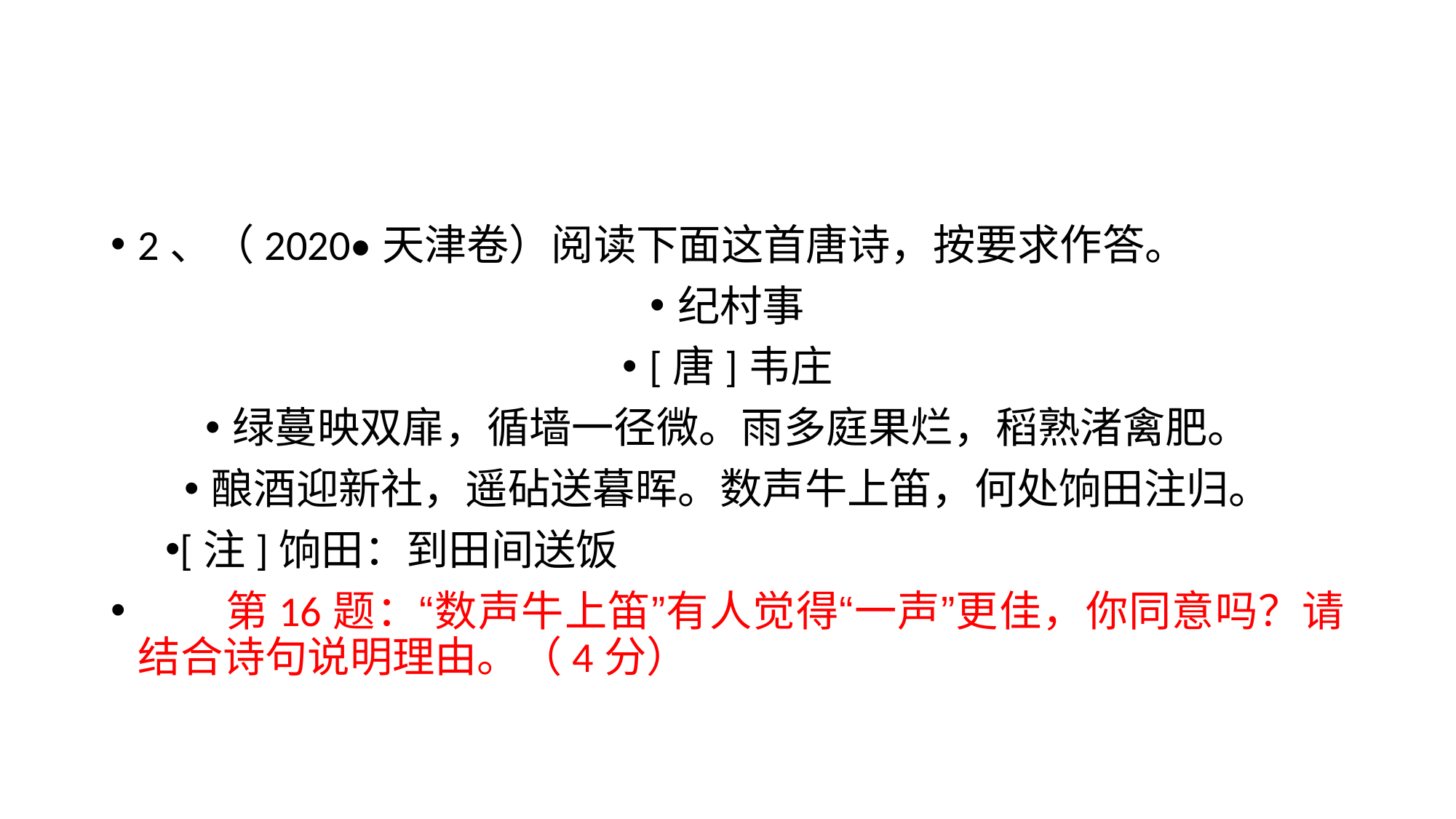

#
2、（2020•天津卷）阅读下面这首唐诗，按要求作答。
纪村事
[唐]韦庄
绿蔓映双扉，循墙一径微。雨多庭果烂，稻熟渚禽肥。
酿酒迎新社，遥砧送暮晖。数声牛上笛，何处饷田注归。
[注]饷田：到田间送饭
      第16题：“数声牛上笛”有人觉得“一声”更佳，你同意吗？请结合诗句说明理由。（4分）